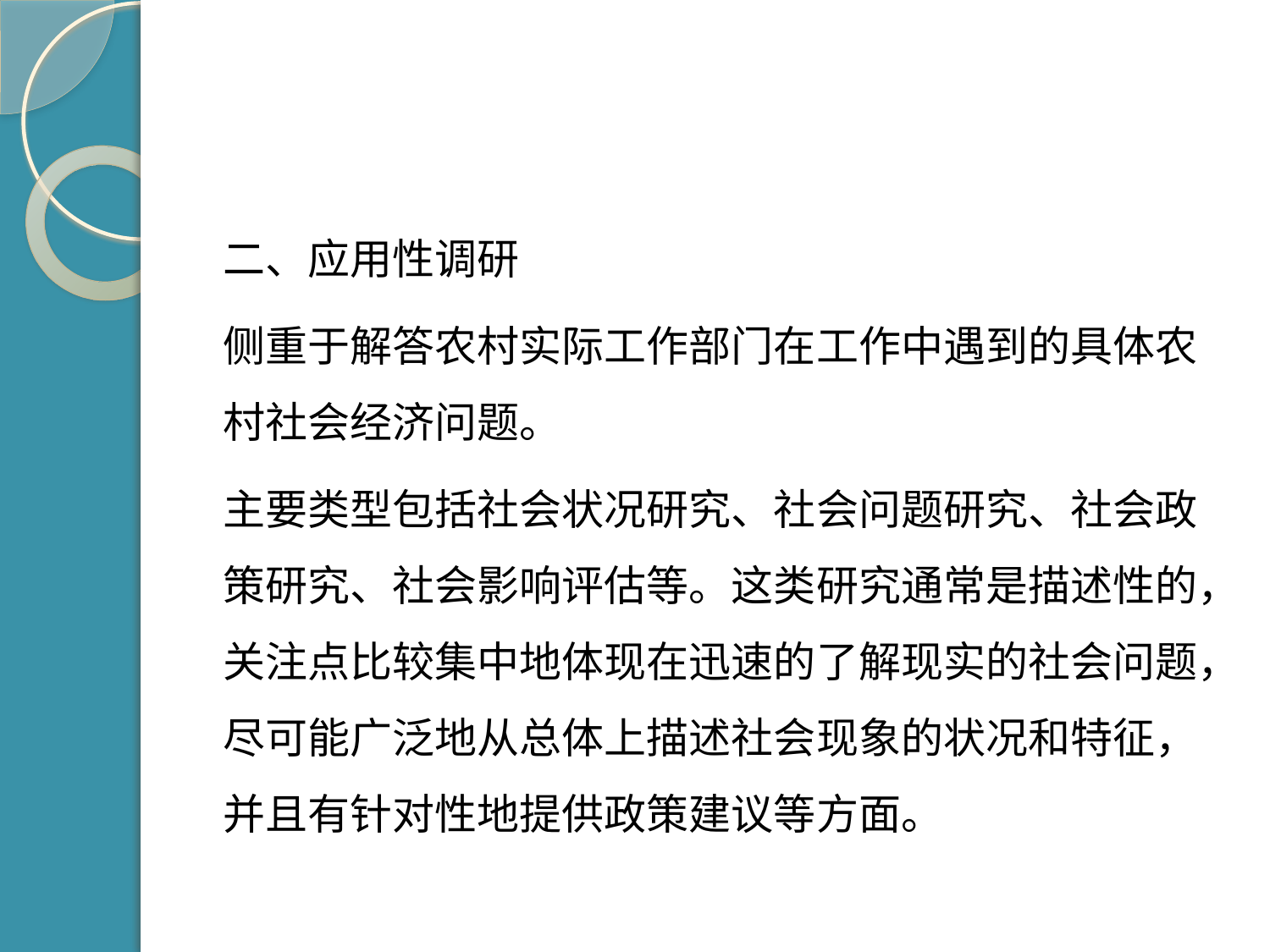

#
二、应用性调研
侧重于解答农村实际工作部门在工作中遇到的具体农村社会经济问题。
主要类型包括社会状况研究、社会问题研究、社会政策研究、社会影响评估等。这类研究通常是描述性的，关注点比较集中地体现在迅速的了解现实的社会问题，尽可能广泛地从总体上描述社会现象的状况和特征，并且有针对性地提供政策建议等方面。